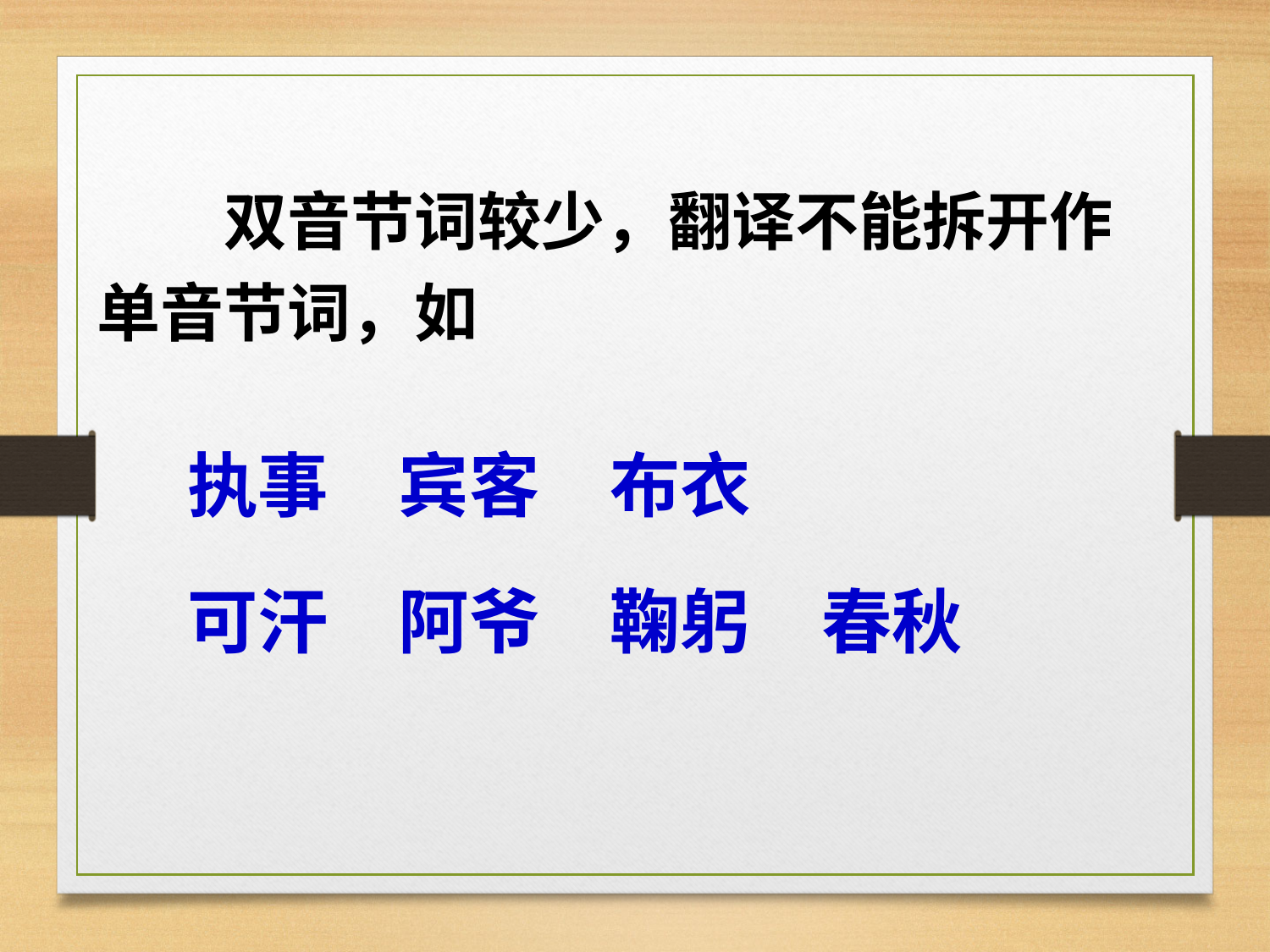

双音节词较少，翻译不能拆开作单音节词，如
执事　宾客　布衣
可汗　阿爷　鞠躬　春秋